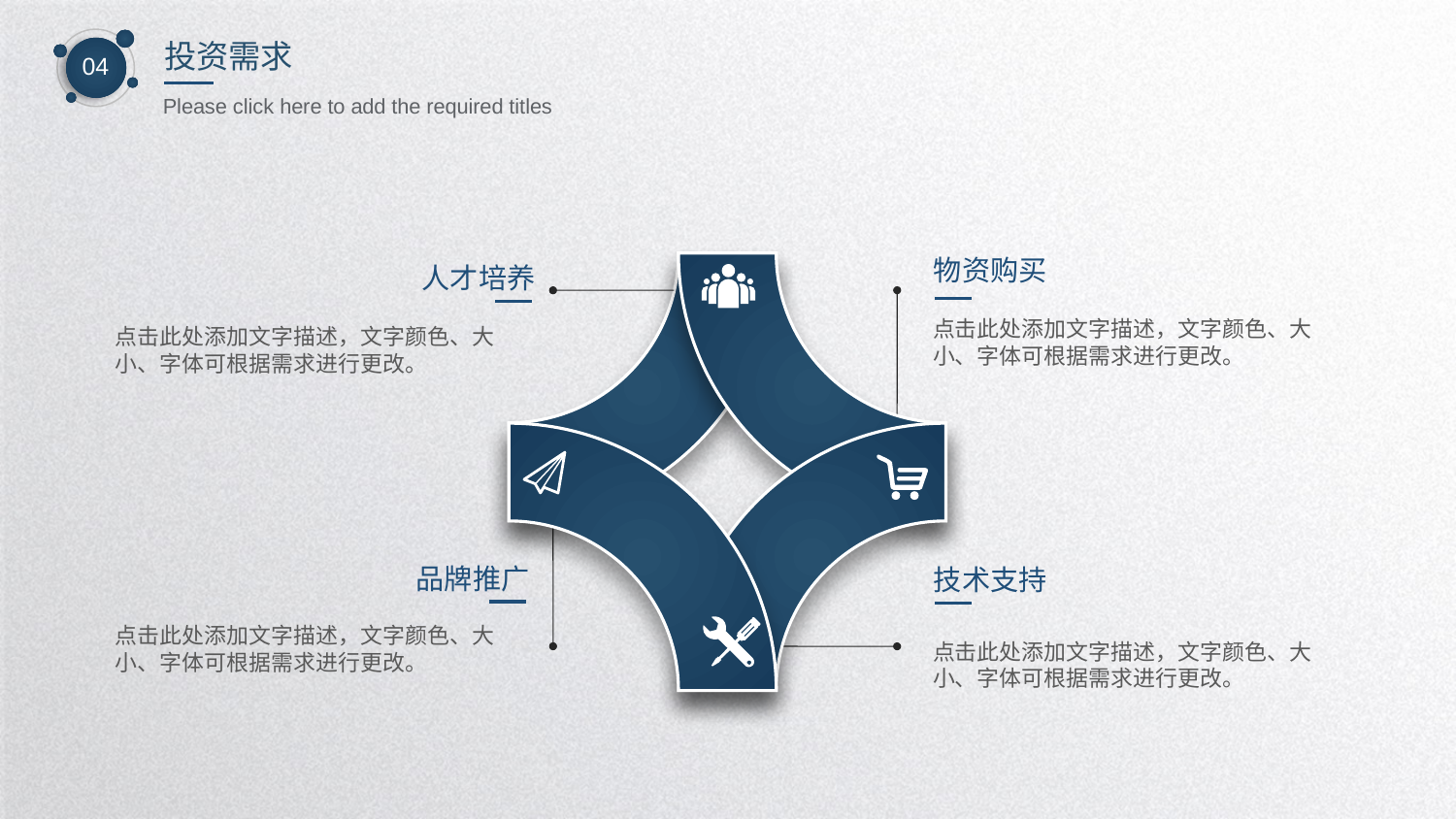

投资需求
04
Please click here to add the required titles
物资购买

人才培养

点击此处添加文字描述，文字颜色、大小、字体可根据需求进行更改。
点击此处添加文字描述，文字颜色、大小、字体可根据需求进行更改。

品牌推广
技术支持
点击此处添加文字描述，文字颜色、大小、字体可根据需求进行更改。
点击此处添加文字描述，文字颜色、大小、字体可根据需求进行更改。